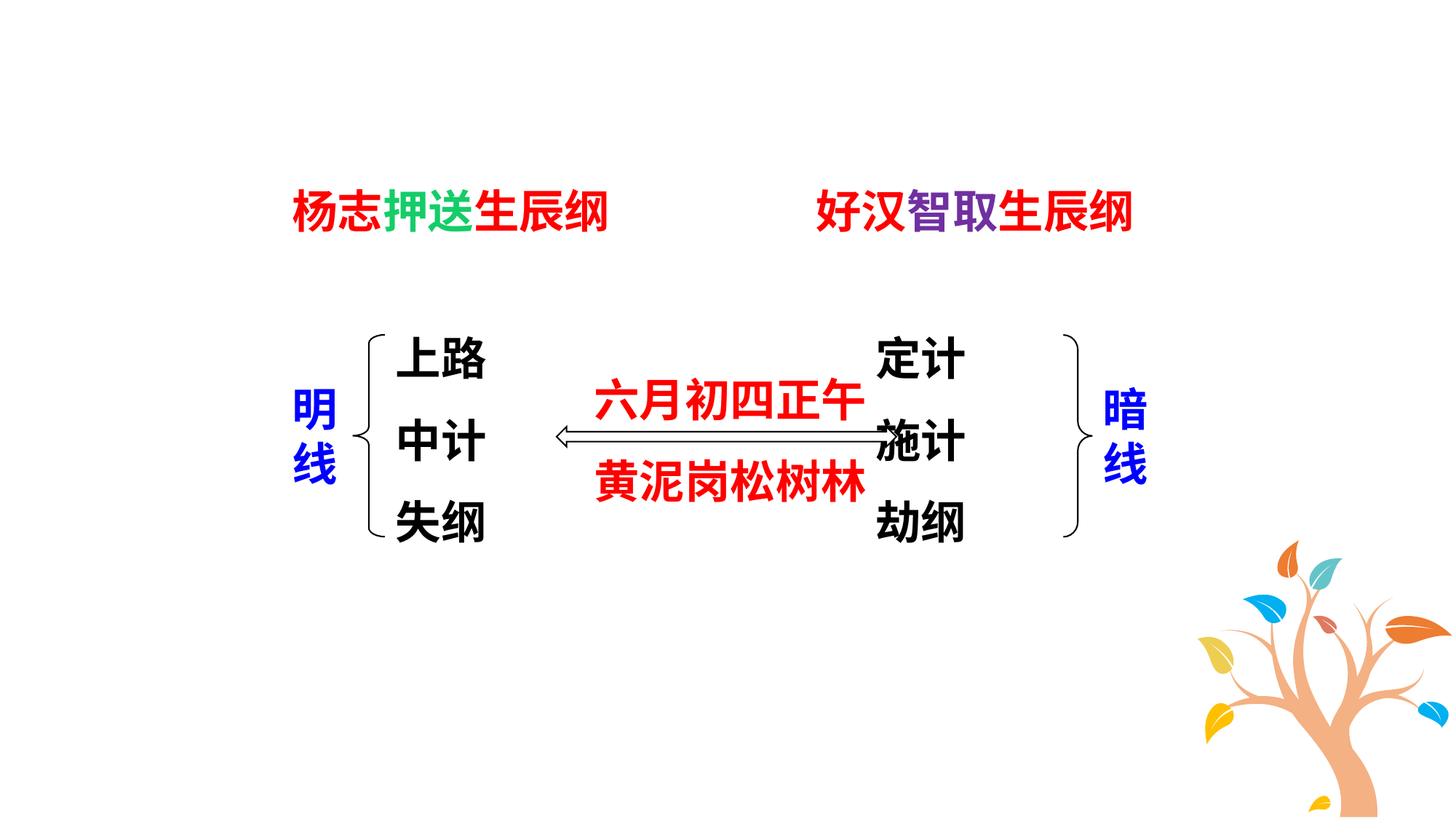

杨志押送生辰纲
好汉智取生辰纲
上路
中计
失纲
定计
施计
劫纲

六月初四正午黄泥岗松树林
明线
暗线